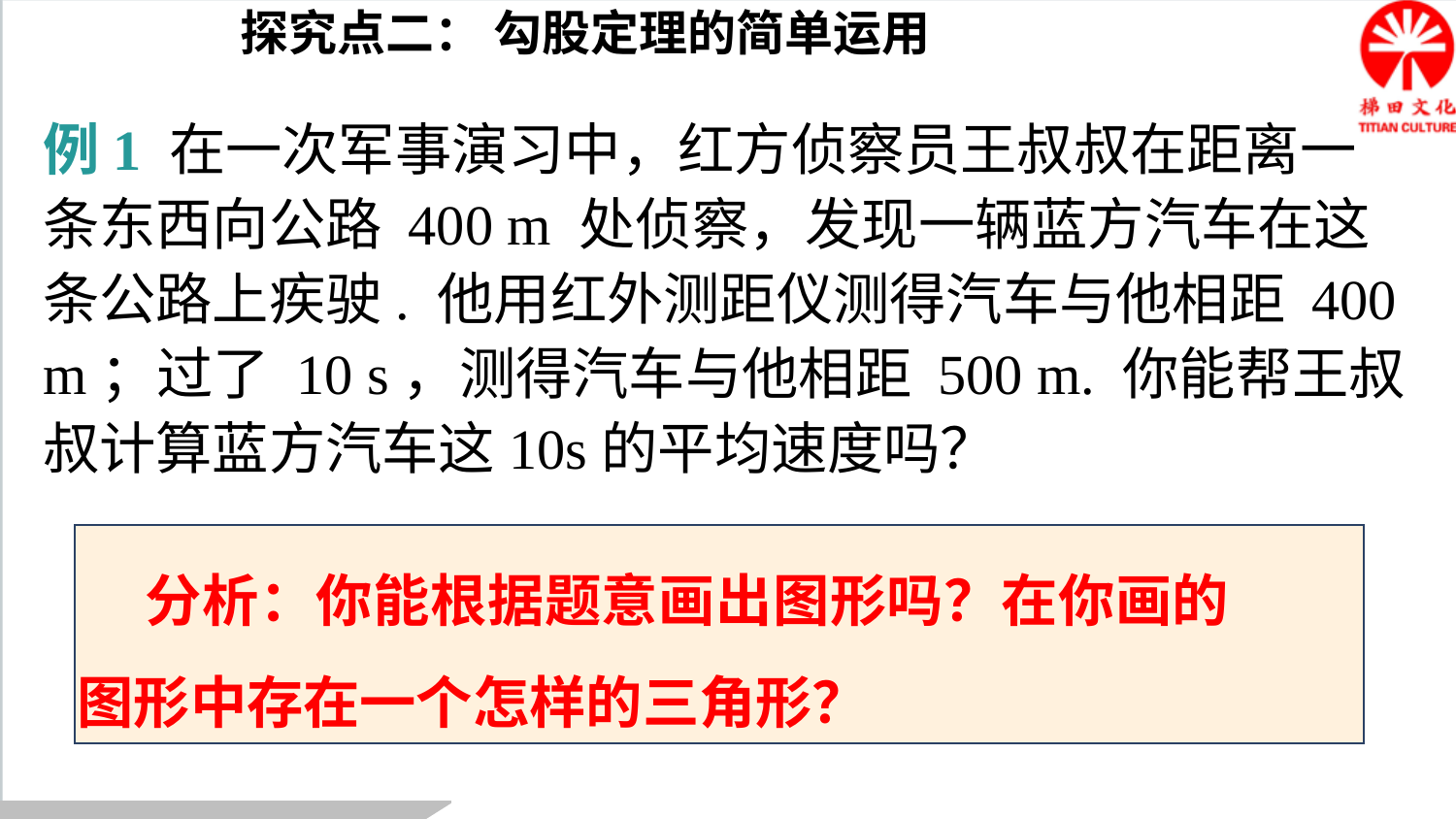

探究点二： 勾股定理的简单运用
例1 在一次军事演习中，红方侦察员王叔叔在距离一条东西向公路 400 m 处侦察，发现一辆蓝方汽车在这条公路上疾驶. 他用红外测距仪测得汽车与他相距 400 m；过了 10 s，测得汽车与他相距 500 m. 你能帮王叔叔计算蓝方汽车这10s的平均速度吗？
    分析：你能根据题意画出图形吗？在你画的图形中存在一个怎样的三角形？